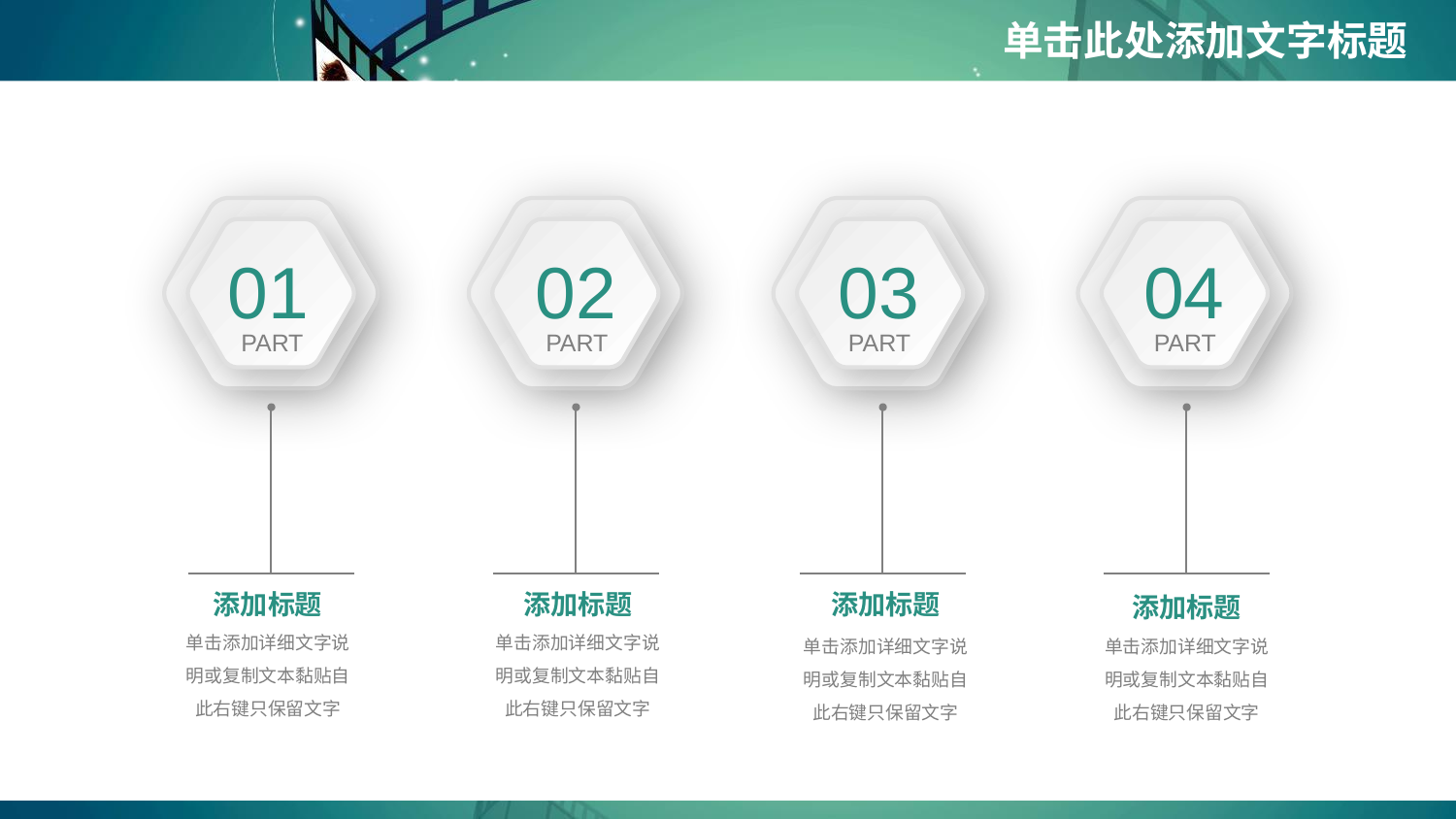

01
PART

02
PART

03
PART

04
PART

添加标题
单击添加详细文字说明或复制文本黏贴自此右键只保留文字

添加标题
单击添加详细文字说明或复制文本黏贴自此右键只保留文字

添加标题
单击添加详细文字说明或复制文本黏贴自此右键只保留文字

添加标题
单击添加详细文字说明或复制文本黏贴自此右键只保留文字